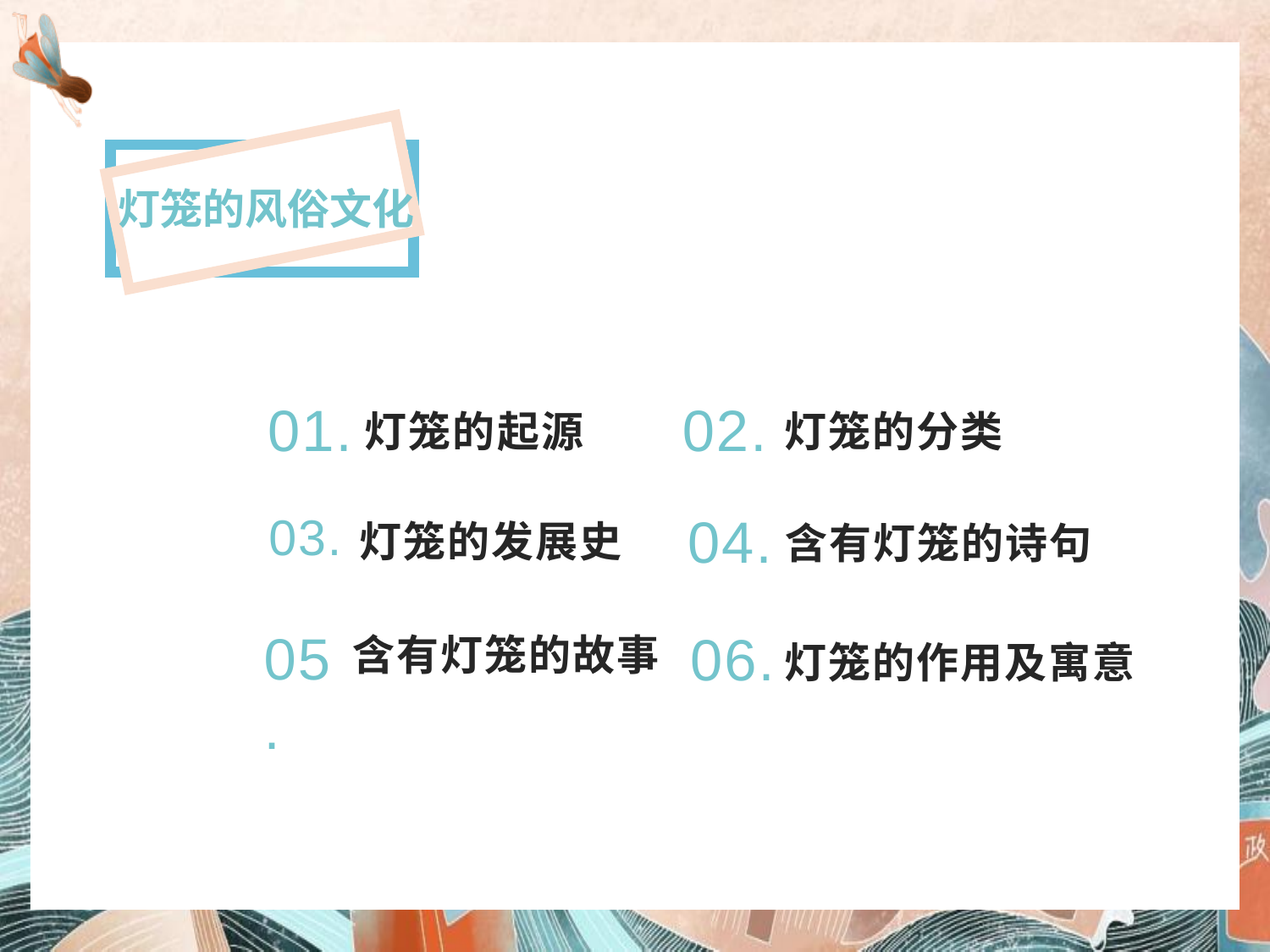

灯笼的风俗文化
01.
02.
灯笼的起源
灯笼的分类
04.
03.

灯笼的发展史
含有灯笼的诗句
05.
06.
含有灯笼的故事
灯笼的作用及寓意